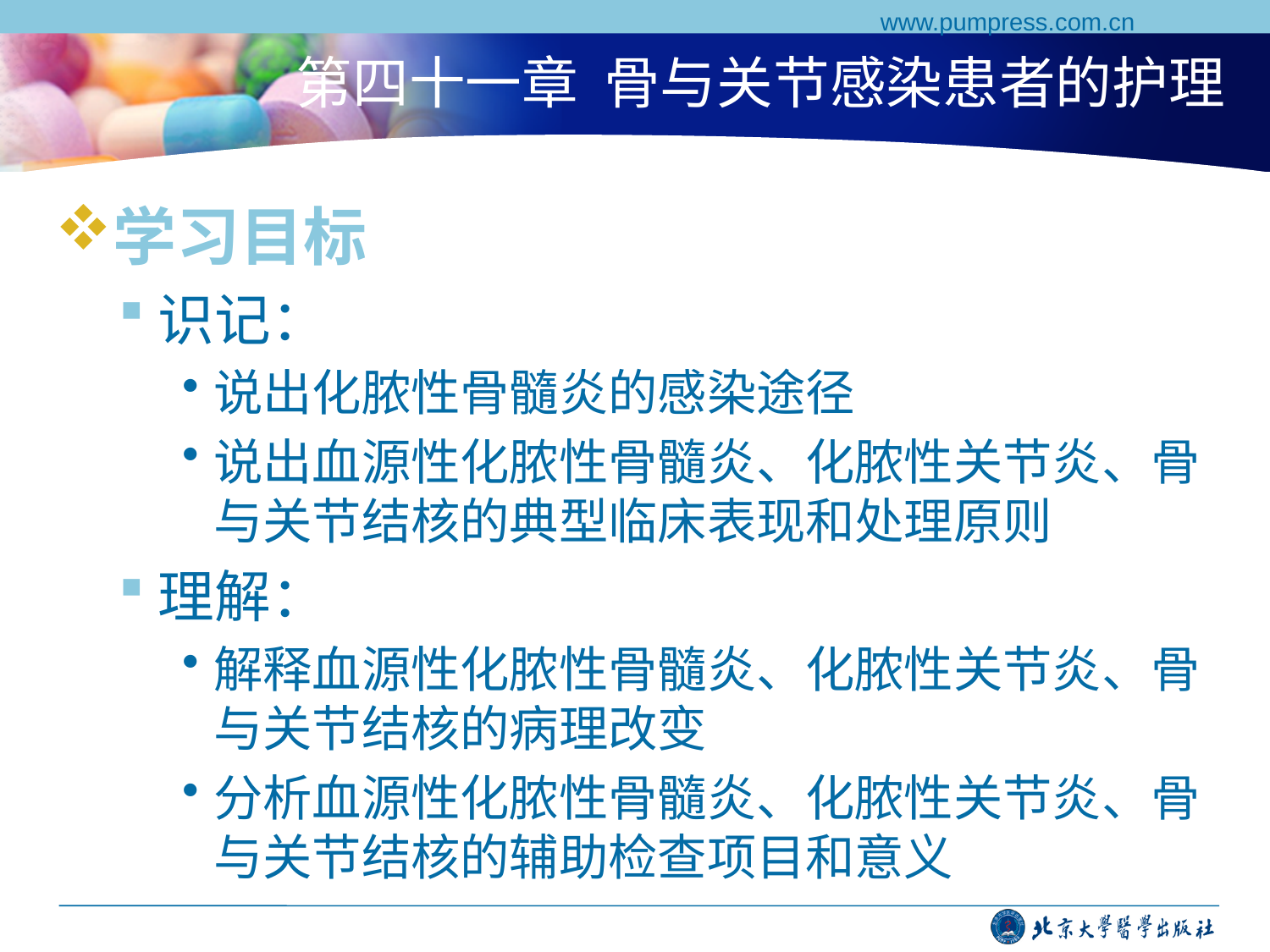

www.pumpress.com.cn
# 第四十一章  骨与关节感染患者的护理
学习目标
识记：
说出化脓性骨髓炎的感染途径
说出血源性化脓性骨髓炎、化脓性关节炎、骨与关节结核的典型临床表现和处理原则
理解：
解释血源性化脓性骨髓炎、化脓性关节炎、骨与关节结核的病理改变
分析血源性化脓性骨髓炎、化脓性关节炎、骨与关节结核的辅助检查项目和意义